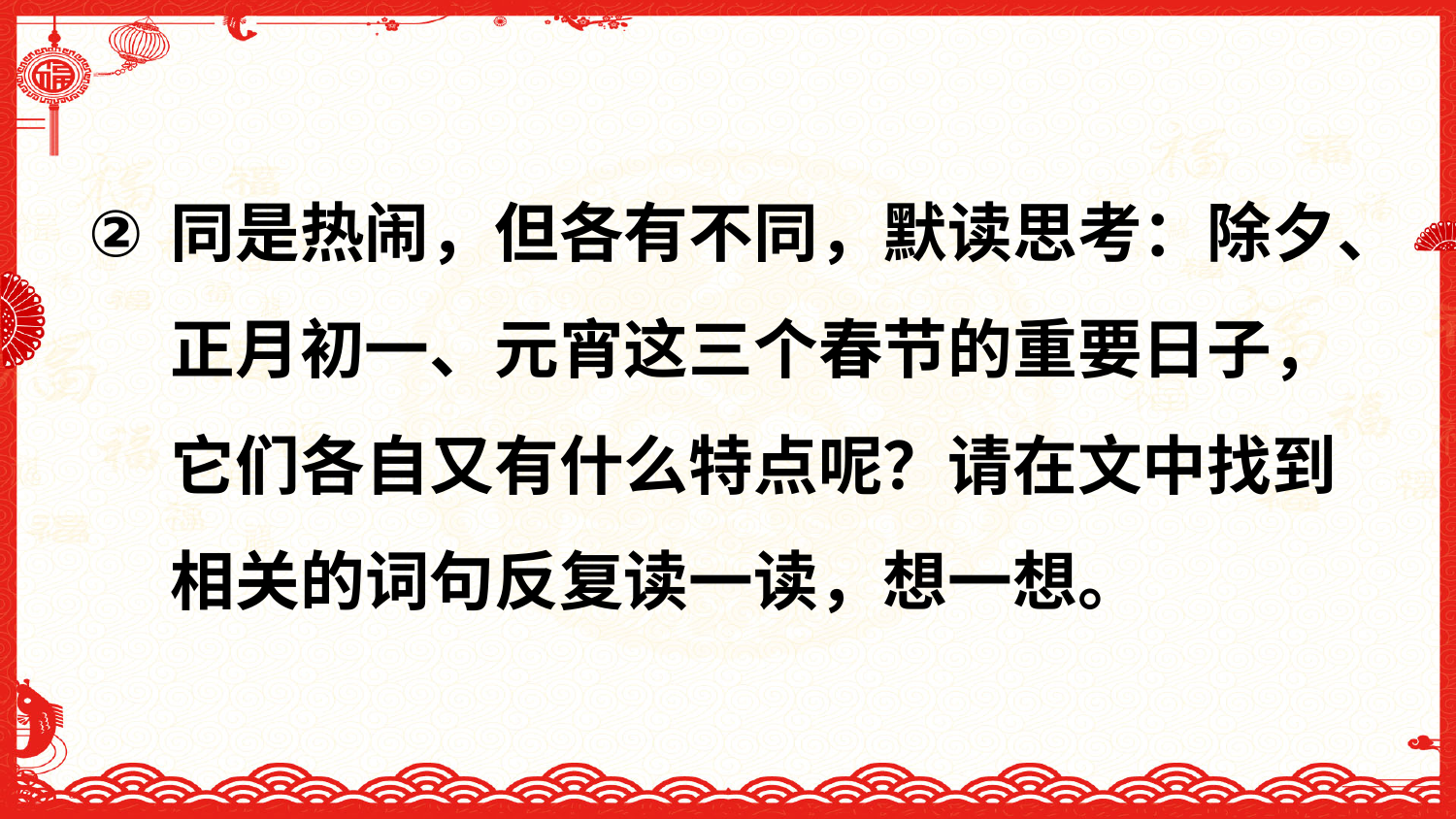

同是热闹，但各有不同，默读思考：除夕、正月初一、元宵这三个春节的重要日子，它们各自又有什么特点呢？请在文中找到相关的词句反复读一读，想一想。